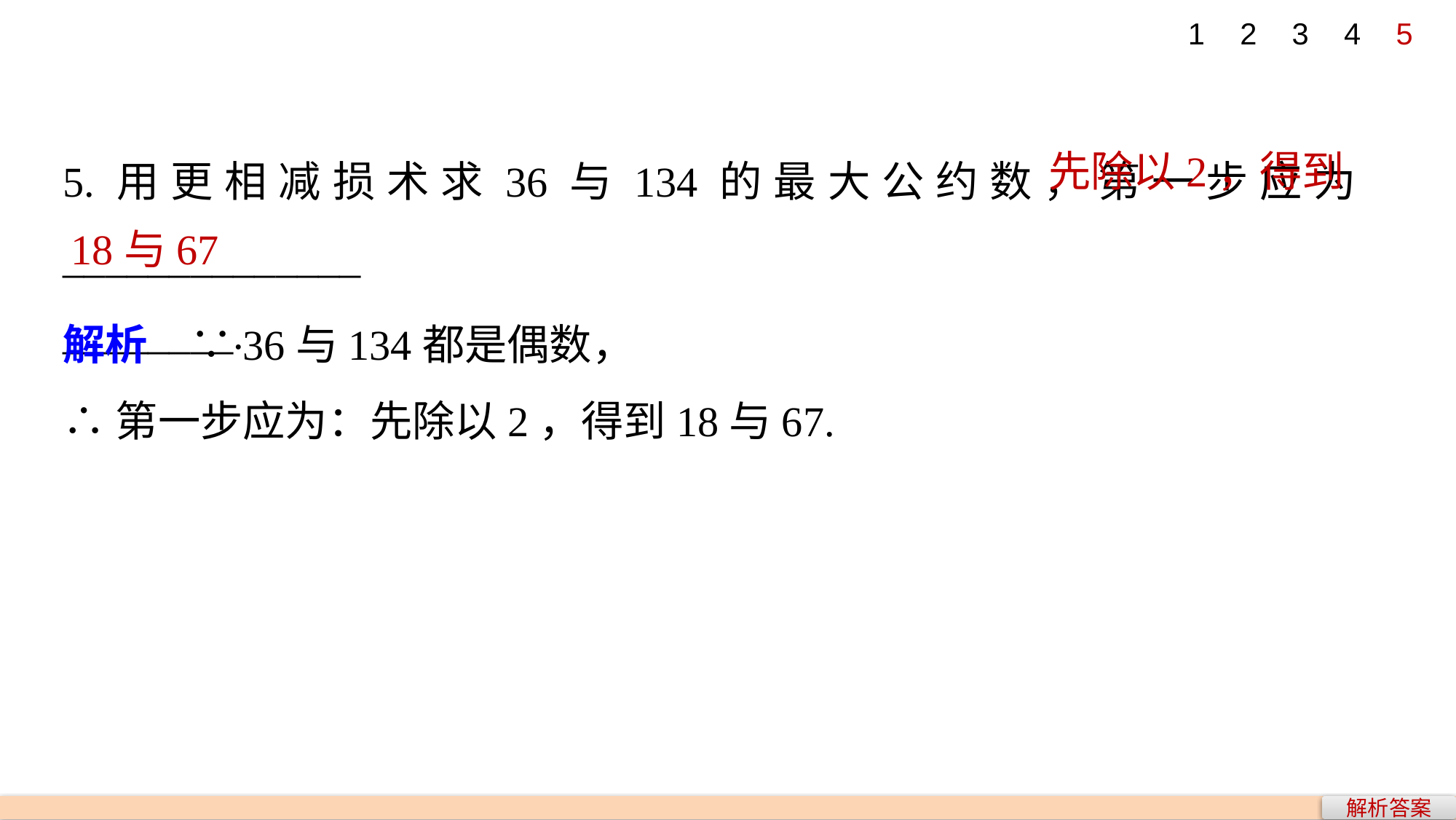

1
2
3
4
5
5.用更相减损术求36与134的最大公约数，第一步应为______________
________.
先除以2，得到
18与67
解析　∵36与134都是偶数，
∴第一步应为：先除以2，得到18与67.
解析答案